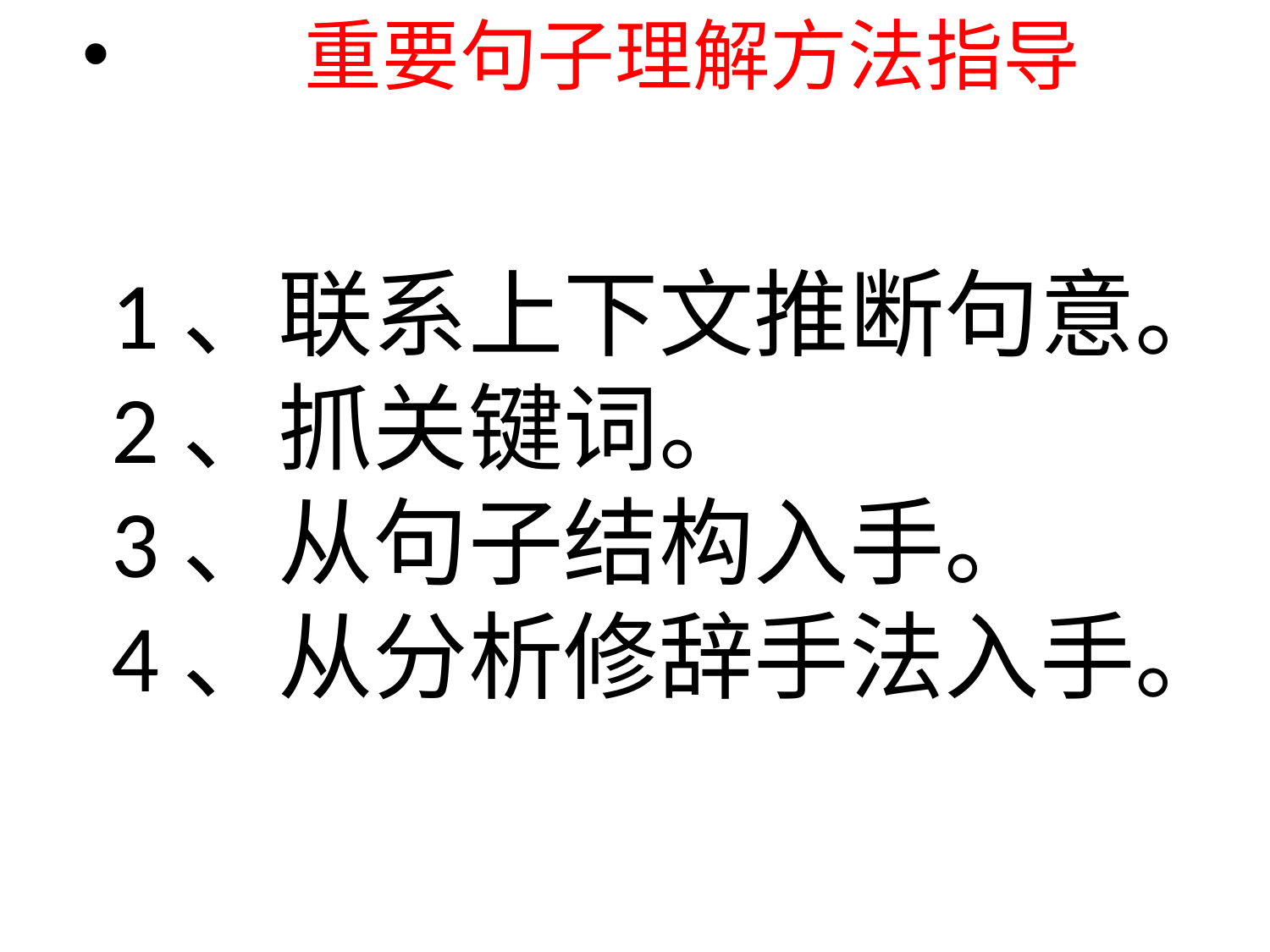

重要句子理解方法指导
1、联系上下文推断句意。
2、抓关键词。
3、从句子结构入手。
4、从分析修辞手法入手。